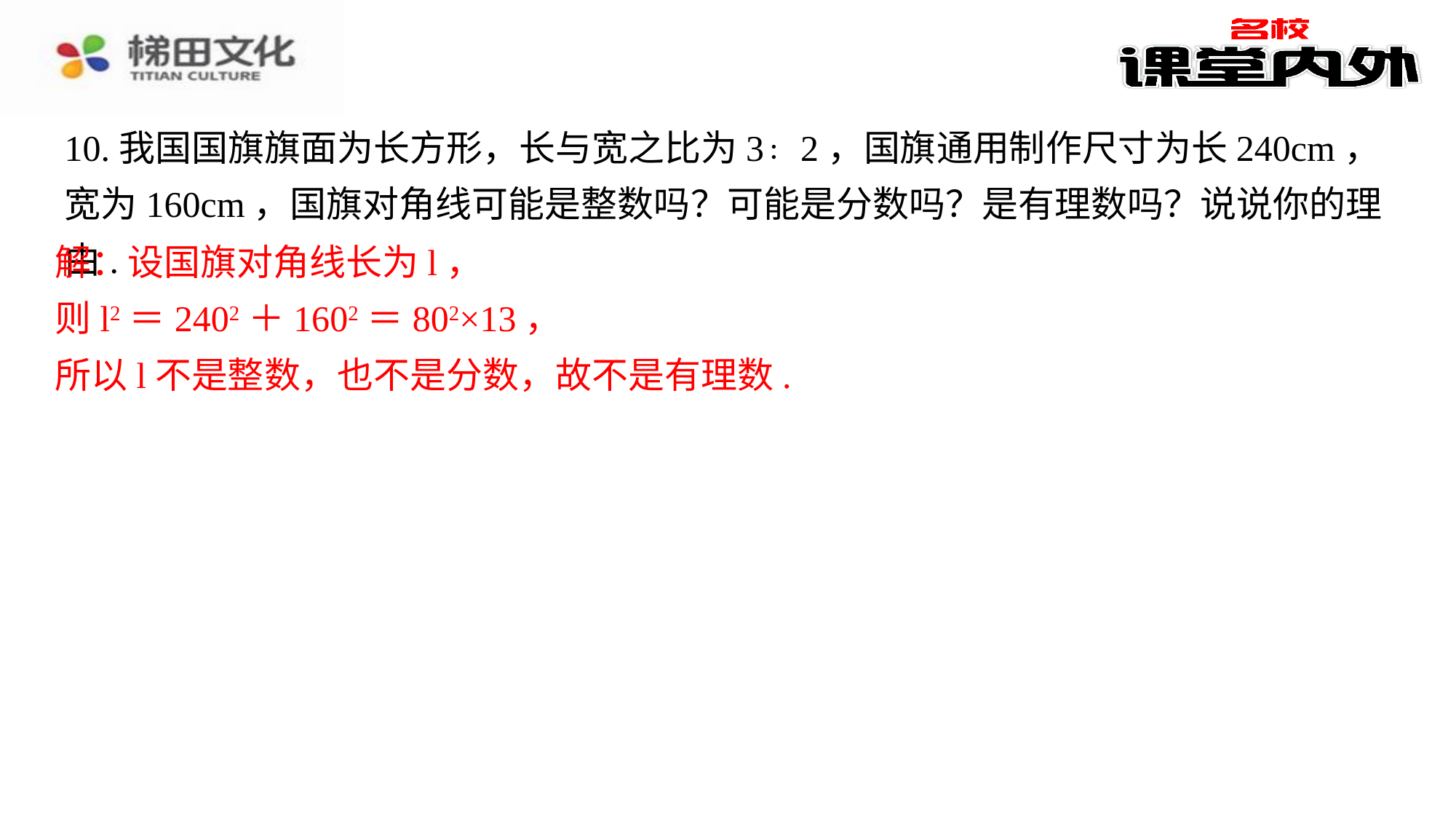

10.我国国旗旗面为长方形，长与宽之比为3∶2，国旗通用制作尺寸为长240cm，宽为160cm，国旗对角线可能是整数吗？可能是分数吗？是有理数吗？说说你的理由.
解：设国旗对角线长为l，
则l2＝2402＋1602＝802×13，
所以l不是整数，也不是分数，故不是有理数.